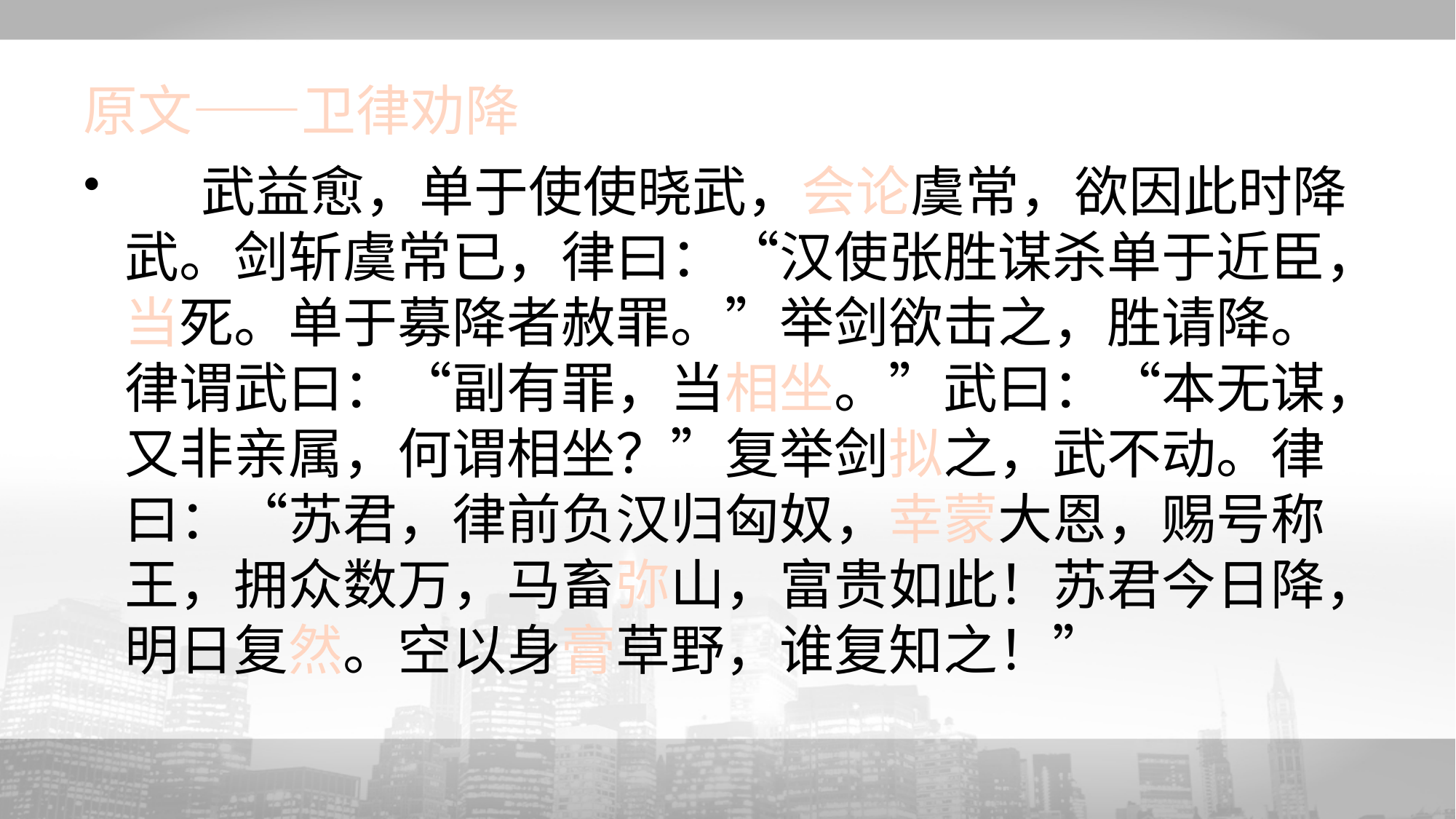

# 原文——卫律劝降
      武益愈，单于使使晓武，会论虞常，欲因此时降武。剑斩虞常已，律曰：“汉使张胜谋杀单于近臣，当死。单于募降者赦罪。”举剑欲击之，胜请降。律谓武曰：“副有罪，当相坐。”武曰：“本无谋，又非亲属，何谓相坐？”复举剑拟之，武不动。律曰：“苏君，律前负汉归匈奴，幸蒙大恩，赐号称王，拥众数万，马畜弥山，富贵如此！苏君今日降，明日复然。空以身膏草野，谁复知之！”